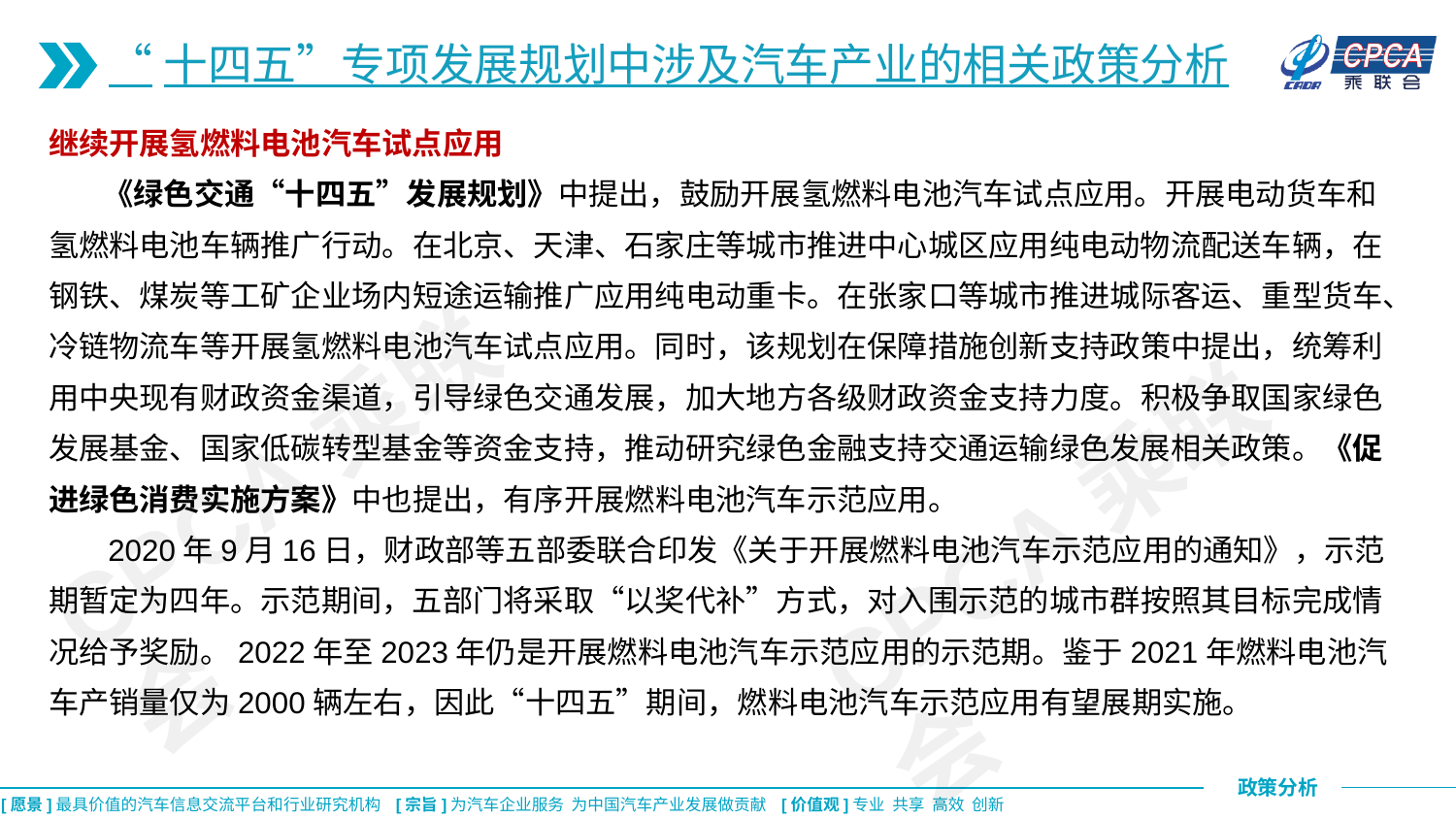

“十四五”专项发展规划中涉及汽车产业的相关政策分析
继续开展氢燃料电池汽车试点应用
       《绿色交通“十四五”发展规划》中提出，鼓励开展氢燃料电池汽车试点应用。开展电动货车和氢燃料电池车辆推广行动。在北京、天津、石家庄等城市推进中心城区应用纯电动物流配送车辆，在钢铁、煤炭等工矿企业场内短途运输推广应用纯电动重卡。在张家口等城市推进城际客运、重型货车、冷链物流车等开展氢燃料电池汽车试点应用。同时，该规划在保障措施创新支持政策中提出，统筹利用中央现有财政资金渠道，引导绿色交通发展，加大地方各级财政资金支持力度。积极争取国家绿色发展基金、国家低碳转型基金等资金支持，推动研究绿色金融支持交通运输绿色发展相关政策。《促进绿色消费实施方案》中也提出，有序开展燃料电池汽车示范应用。
       2020年9月16日，财政部等五部委联合印发《关于开展燃料电池汽车示范应用的通知》，示范期暂定为四年。示范期间，五部门将采取“以奖代补”方式，对入围示范的城市群按照其目标完成情况给予奖励。2022年至2023年仍是开展燃料电池汽车示范应用的示范期。鉴于2021年燃料电池汽车产销量仅为2000辆左右，因此“十四五”期间，燃料电池汽车示范应用有望展期实施。
CPCA乘联会
CPCA乘联会